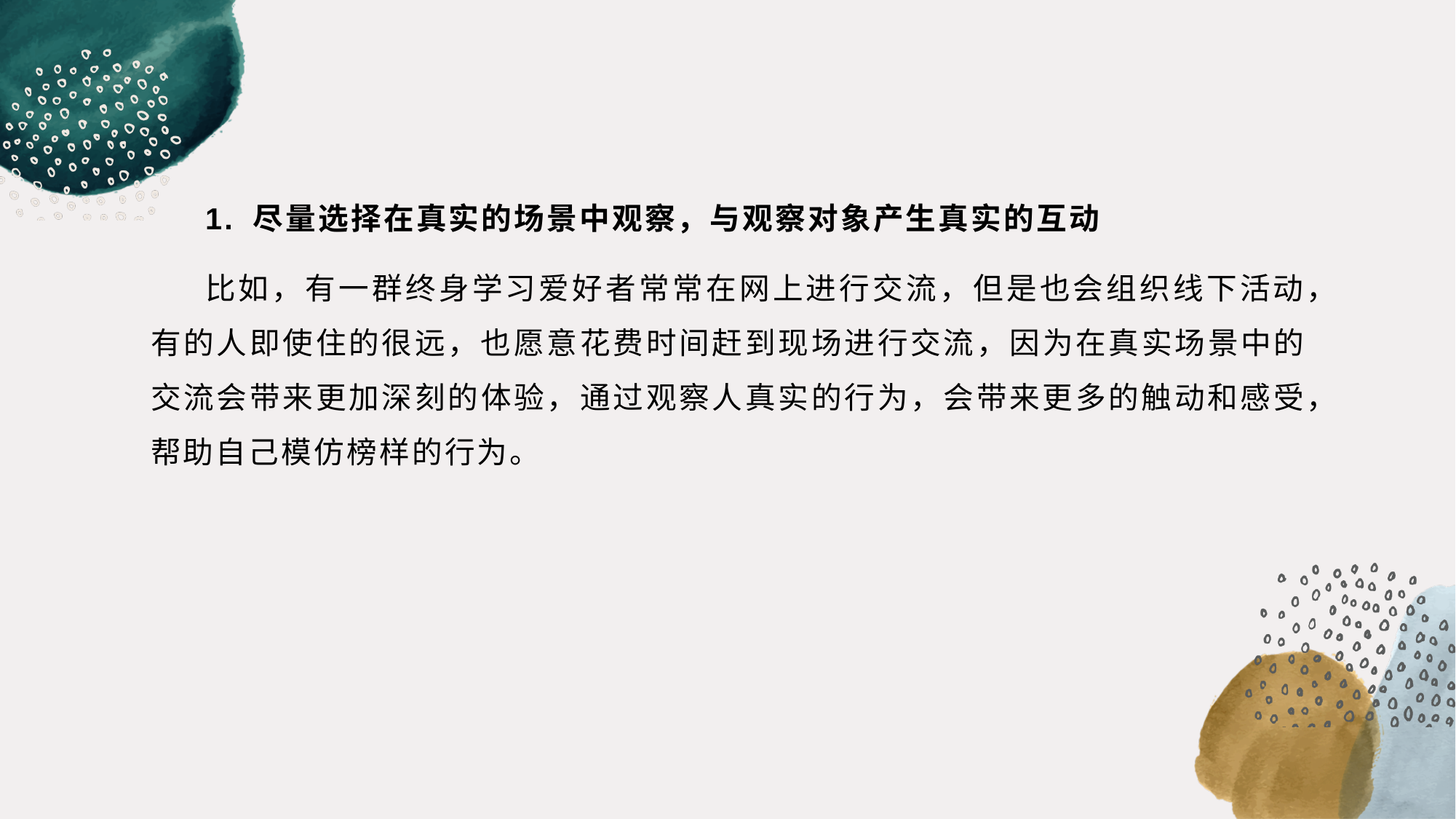

1. 尽量选择在真实的场景中观察，与观察对象产生真实的互动
比如，有一群终身学习爱好者常常在网上进行交流，但是也会组织线下活动，有的人即使住的很远，也愿意花费时间赶到现场进行交流，因为在真实场景中的交流会带来更加深刻的体验，通过观察人真实的行为，会带来更多的触动和感受，帮助自己模仿榜样的行为。